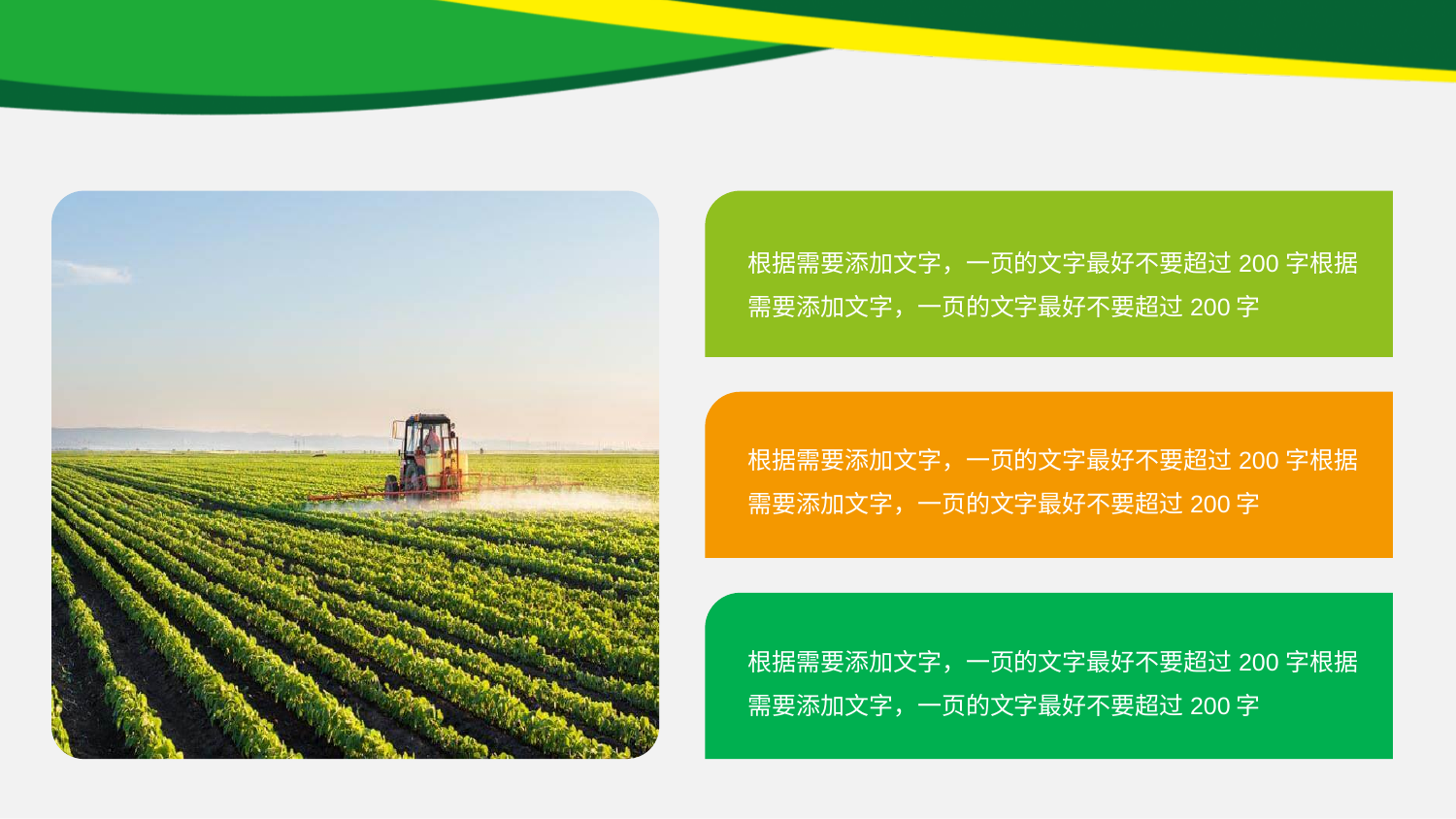

#

根据需要添加文字，一页的文字最好不要超过200字根据需要添加文字，一页的文字最好不要超过200字

根据需要添加文字，一页的文字最好不要超过200字根据需要添加文字，一页的文字最好不要超过200字

根据需要添加文字，一页的文字最好不要超过200字根据需要添加文字，一页的文字最好不要超过200字